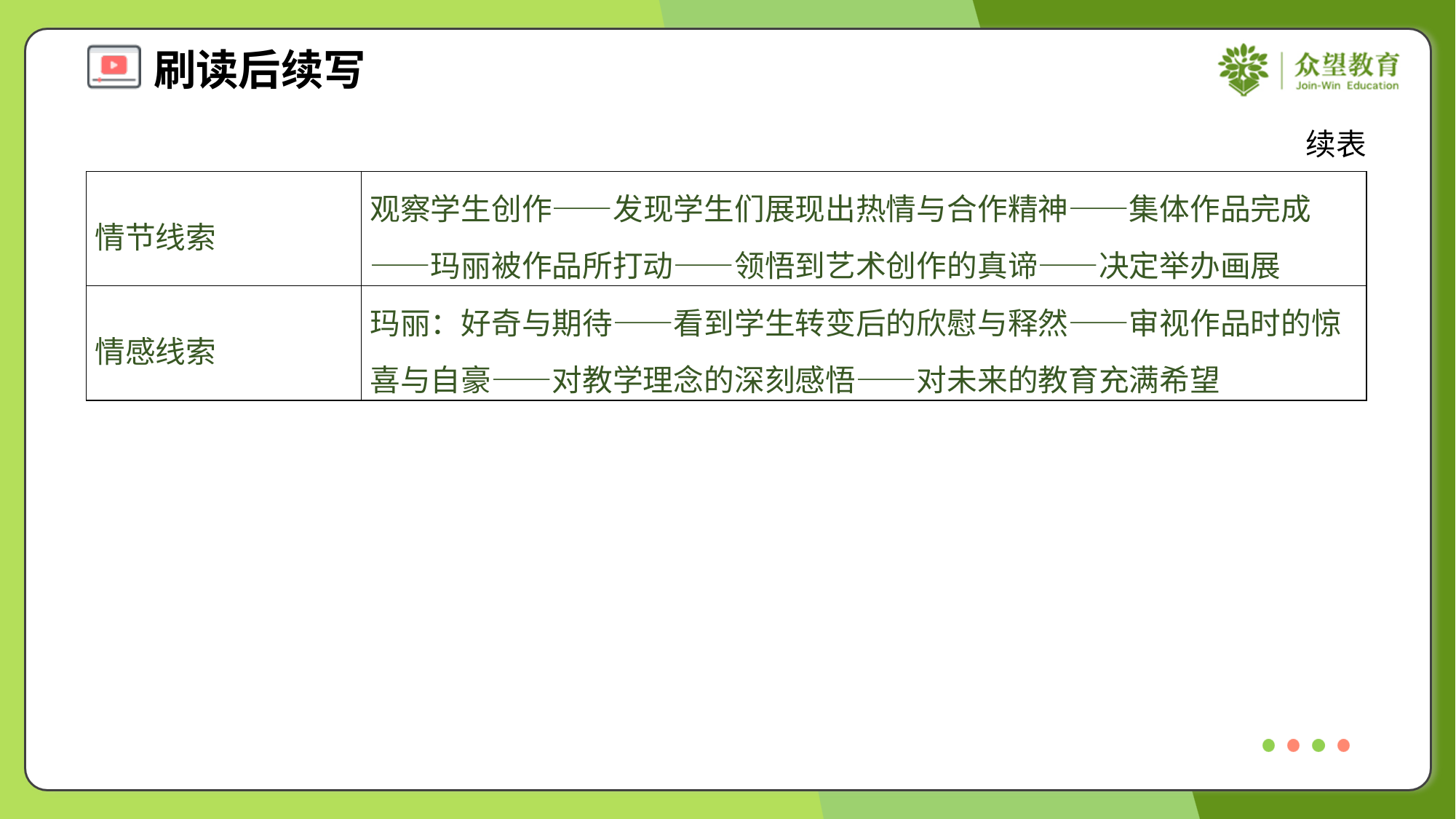

续表
| 情节线索 | 观察学生创作——发现学生们展现出热情与合作精神——集体作品完成——玛丽被作品所打动——领悟到艺术创作的真谛——决定举办画展 |
| --- | --- |
| 情感线索 | 玛丽：好奇与期待——看到学生转变后的欣慰与释然——审视作品时的惊喜与自豪——对教学理念的深刻感悟——对未来的教育充满希望 |